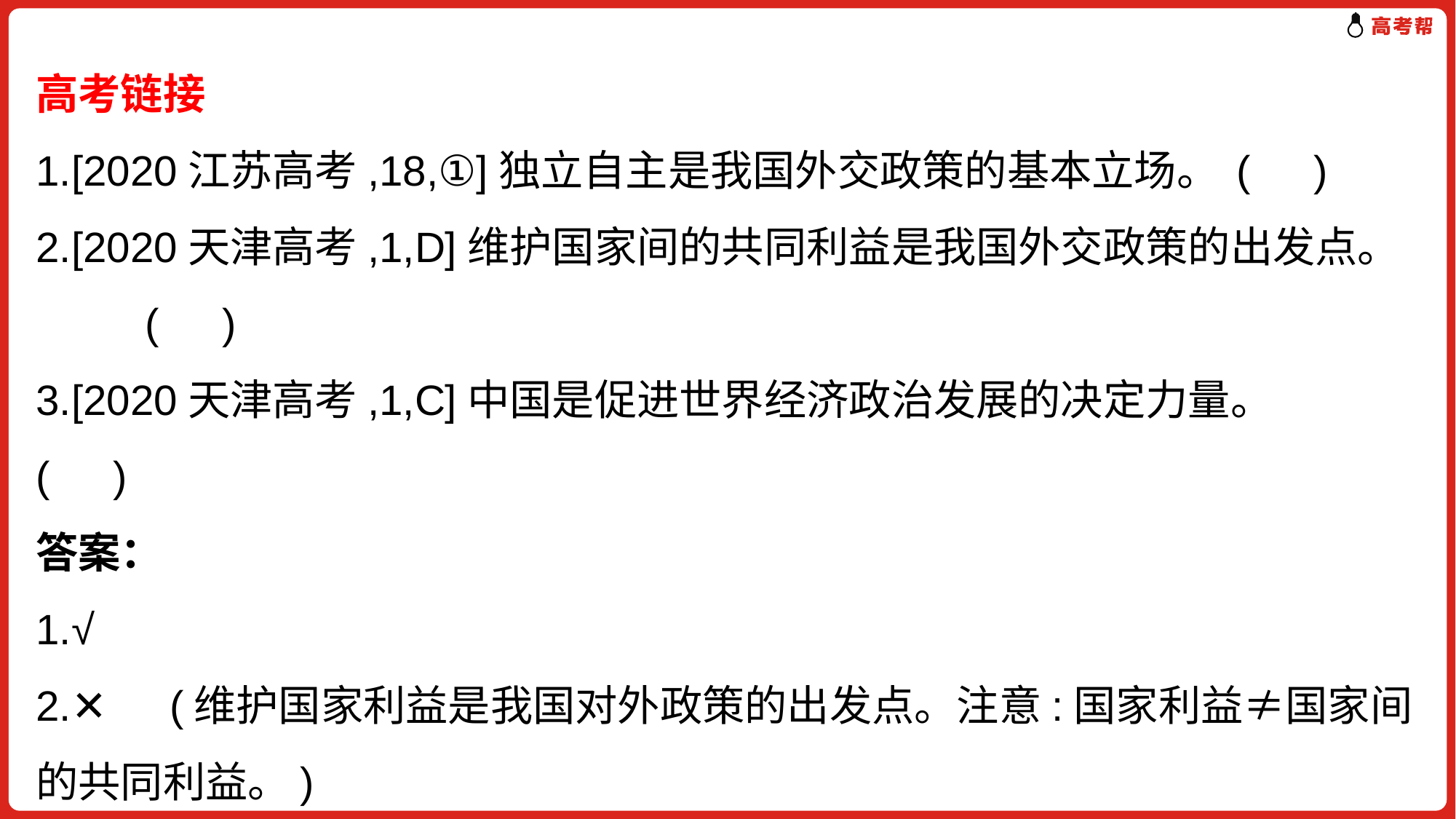

高考链接
1.[2020江苏高考,18,①]独立自主是我国外交政策的基本立场。	(　)
2.[2020天津高考,1,D]维护国家间的共同利益是我国外交政策的出发点。	(　)
3.[2020天津高考,1,C]中国是促进世界经济政治发展的决定力量。	(　)
答案：
1.√
2.✕　(维护国家利益是我国对外政策的出发点。注意:国家利益≠国家间的共同利益。)
3.✕　(中国是促进世界经济政治发展的重要力量。)